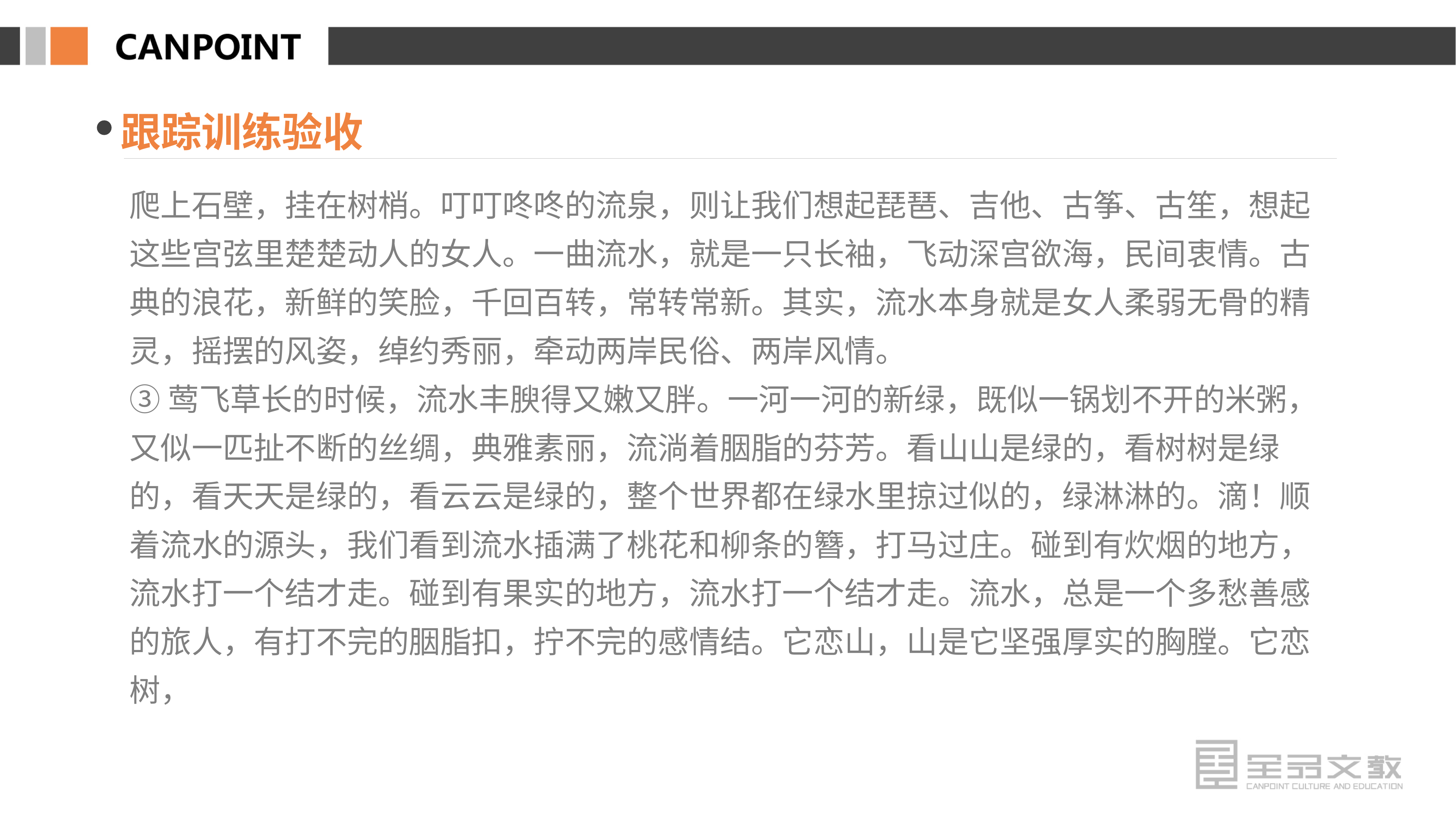

跟踪训练验收

爬上石壁，挂在树梢。叮叮咚咚的流泉，则让我们想起琵琶、吉他、古筝、古笙，想起这些宫弦里楚楚动人的女人。一曲流水，就是一只长袖，飞动深宫欲海，民间衷情。古典的浪花，新鲜的笑脸，千回百转，常转常新。其实，流水本身就是女人柔弱无骨的精灵，摇摆的风姿，绰约秀丽，牵动两岸民俗、两岸风情。
③莺飞草长的时候，流水丰腴得又嫩又胖。一河一河的新绿，既似一锅划不开的米粥，又似一匹扯不断的丝绸，典雅素丽，流淌着胭脂的芬芳。看山山是绿的，看树树是绿的，看天天是绿的，看云云是绿的，整个世界都在绿水里掠过似的，绿淋淋的。滴！顺着流水的源头，我们看到流水插满了桃花和柳条的簪，打马过庄。碰到有炊烟的地方，流水打一个结才走。碰到有果实的地方，流水打一个结才走。流水，总是一个多愁善感的旅人，有打不完的胭脂扣，拧不完的感情结。它恋山，山是它坚强厚实的胸膛。它恋树，